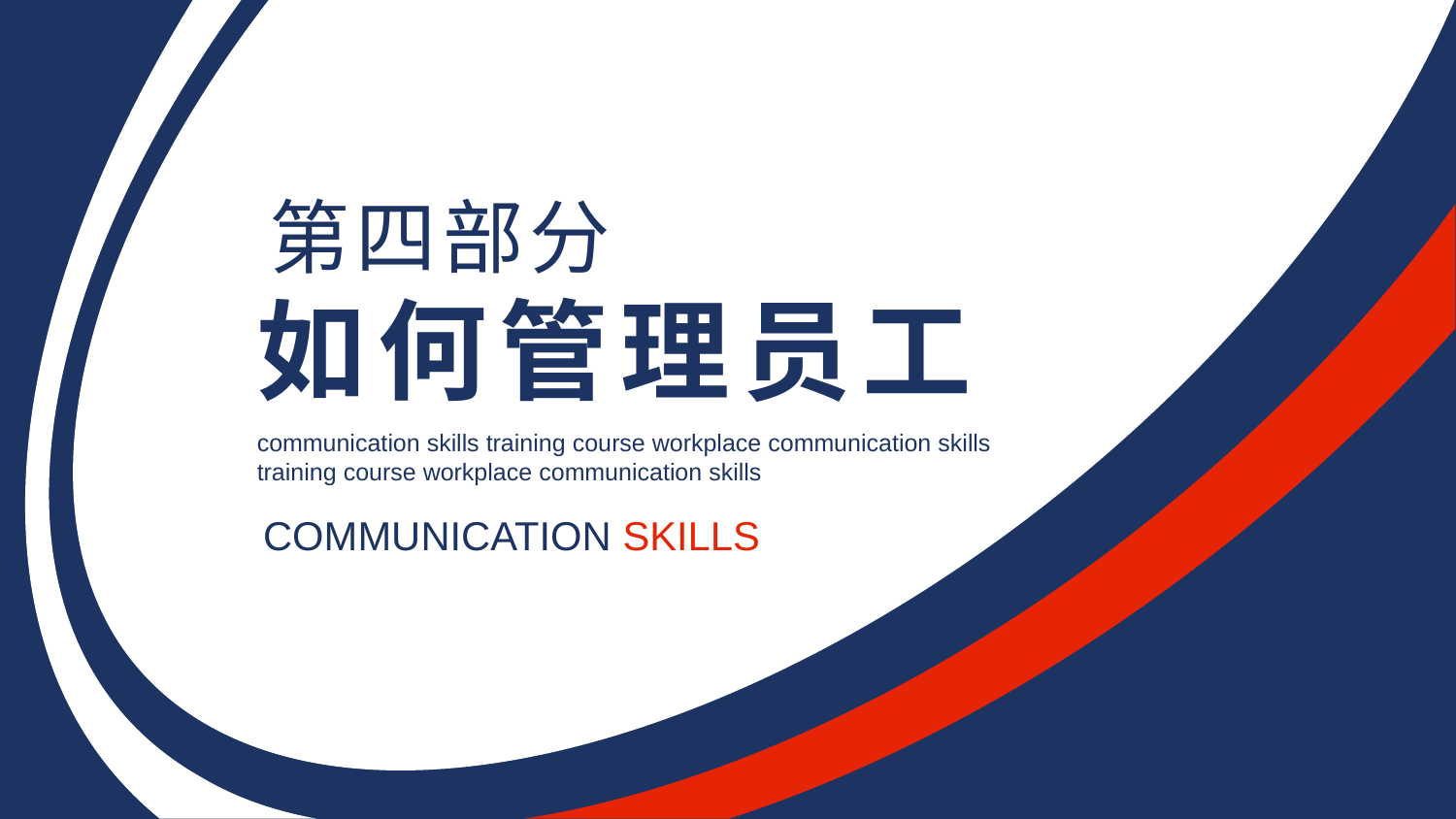

第四部分

如何管理员工
communication skills training course workplace communication skills training course workplace communication skills
COMMUNICATION SKILLS